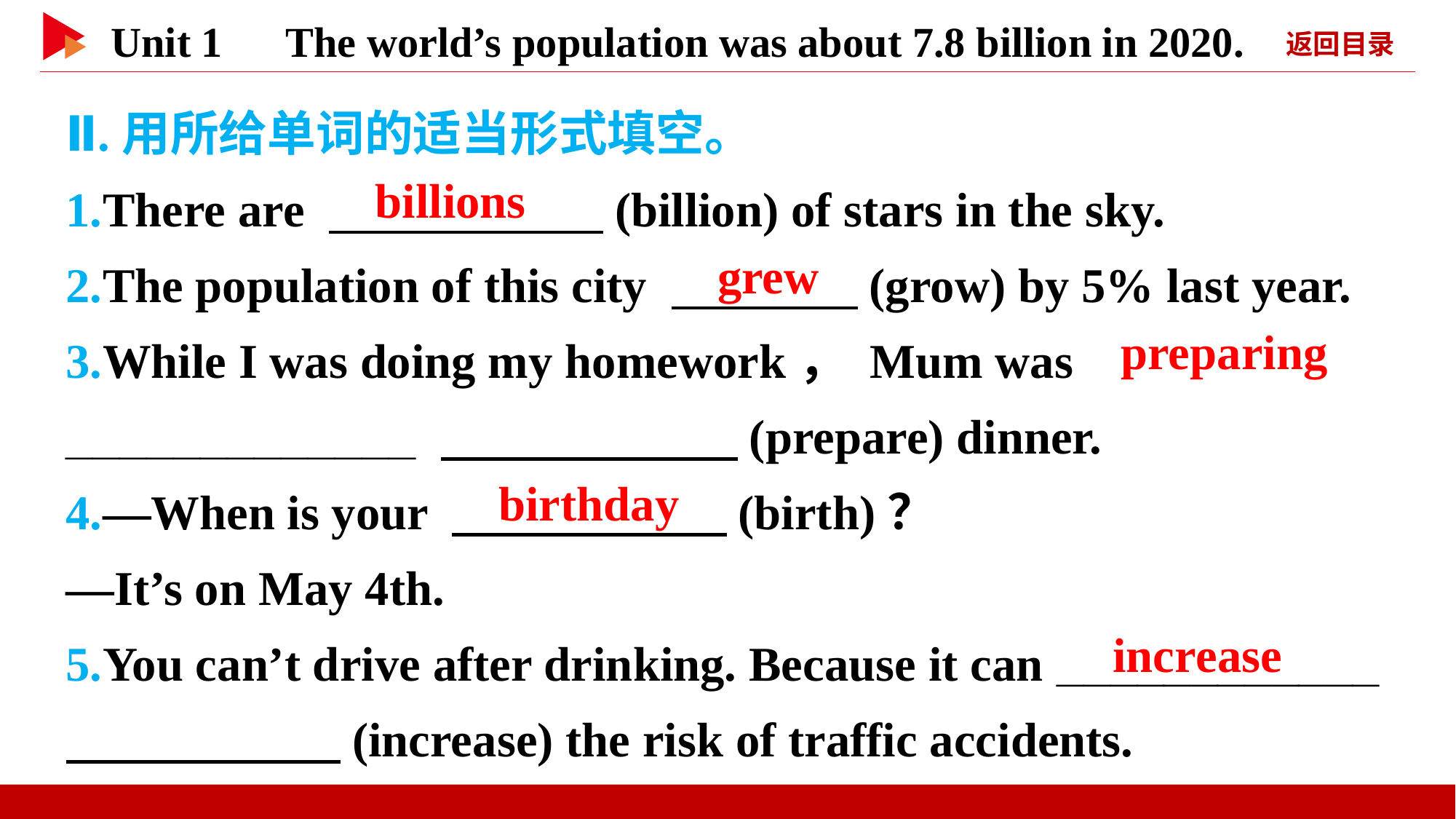

Ⅱ.用所给单词的适当形式填空。
1.There are 　                　(billion) of stars in the sky.
2.The population of this city 　        　(grow) by 5% last year.
3.While I was doing my homework， Mum was _____________ 　                  　(prepare) dinner.
4.—When is your 　                　(birth)？
—It’s on May 4th.
5.You can’t drive after drinking. Because it can ____________ 　                　(increase) the risk of traffic accidents.
　billions
　grew
　preparing
　birthday
　increase